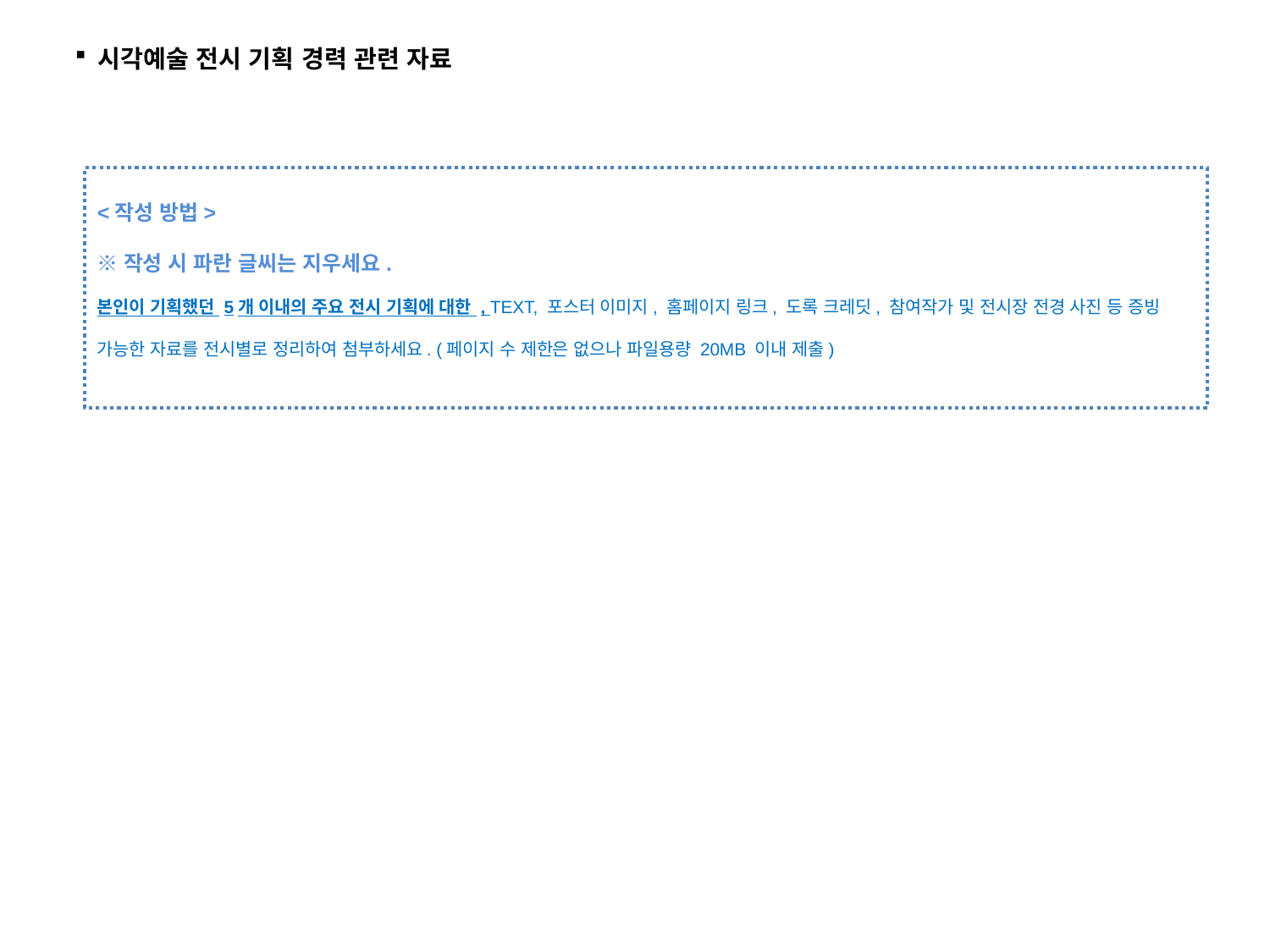

시각예술 전시 기획 경력 관련 자료
<작성 방법>
※작성 시 파란 글씨는 지우세요.
본인이 기획했던 5개 이내의 주요 전시 기획에 대한 , TEXT, 포스터 이미지, 홈페이지 링크, 도록 크레딧, 참여작가 및 전시장 전경 사진 등 증빙 가능한 자료를 전시별로 정리하여 첨부하세요. (페이지 수 제한은 없으나 파일용량 20MB 이내 제출)